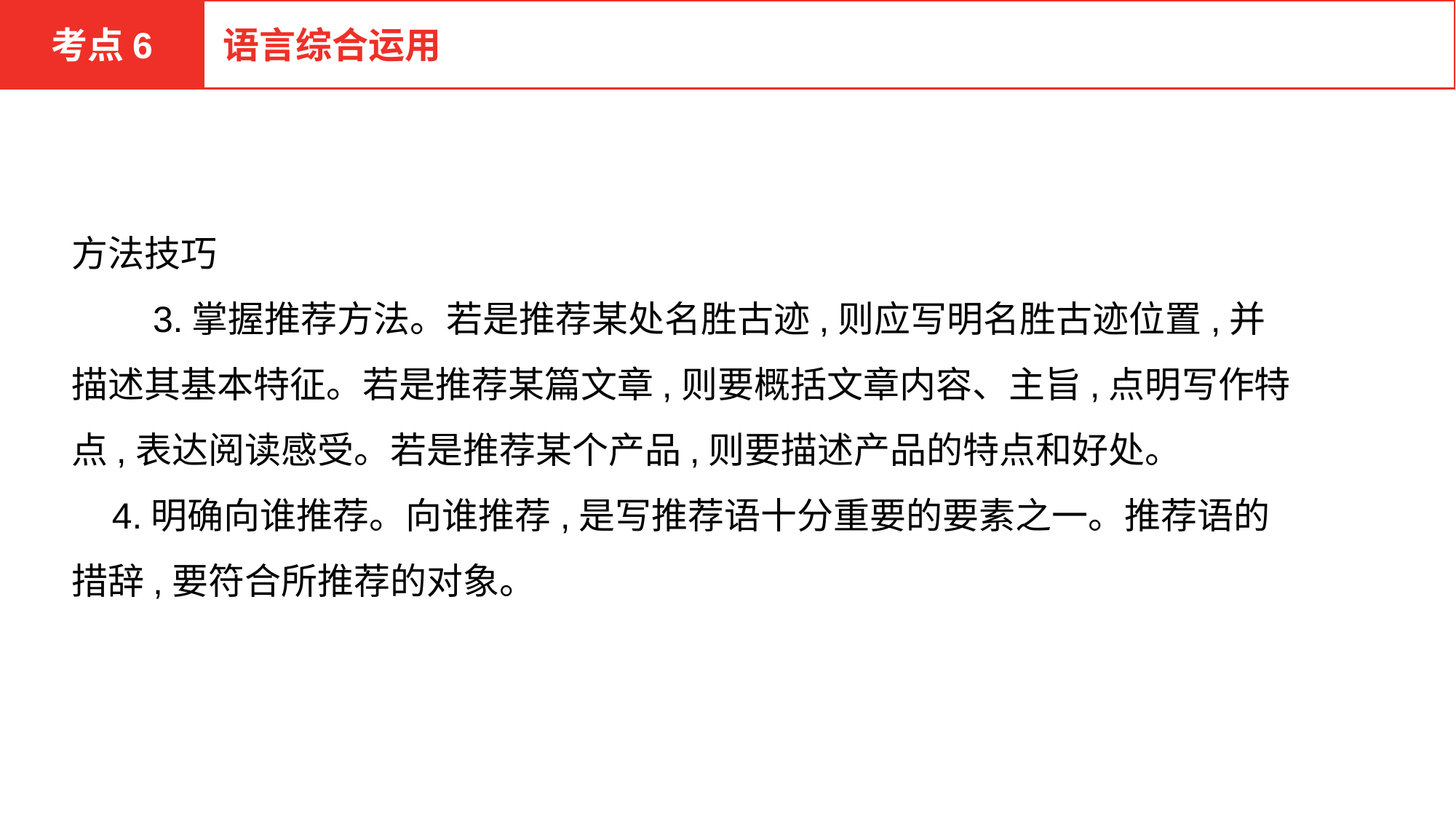

考点6
语言综合运用
方法技巧
　　3.掌握推荐方法。若是推荐某处名胜古迹,则应写明名胜古迹位置,并描述其基本特征。若是推荐某篇文章,则要概括文章内容、主旨,点明写作特点,表达阅读感受。若是推荐某个产品,则要描述产品的特点和好处。
    4.明确向谁推荐。向谁推荐,是写推荐语十分重要的要素之一。推荐语的措辞,要符合所推荐的对象。